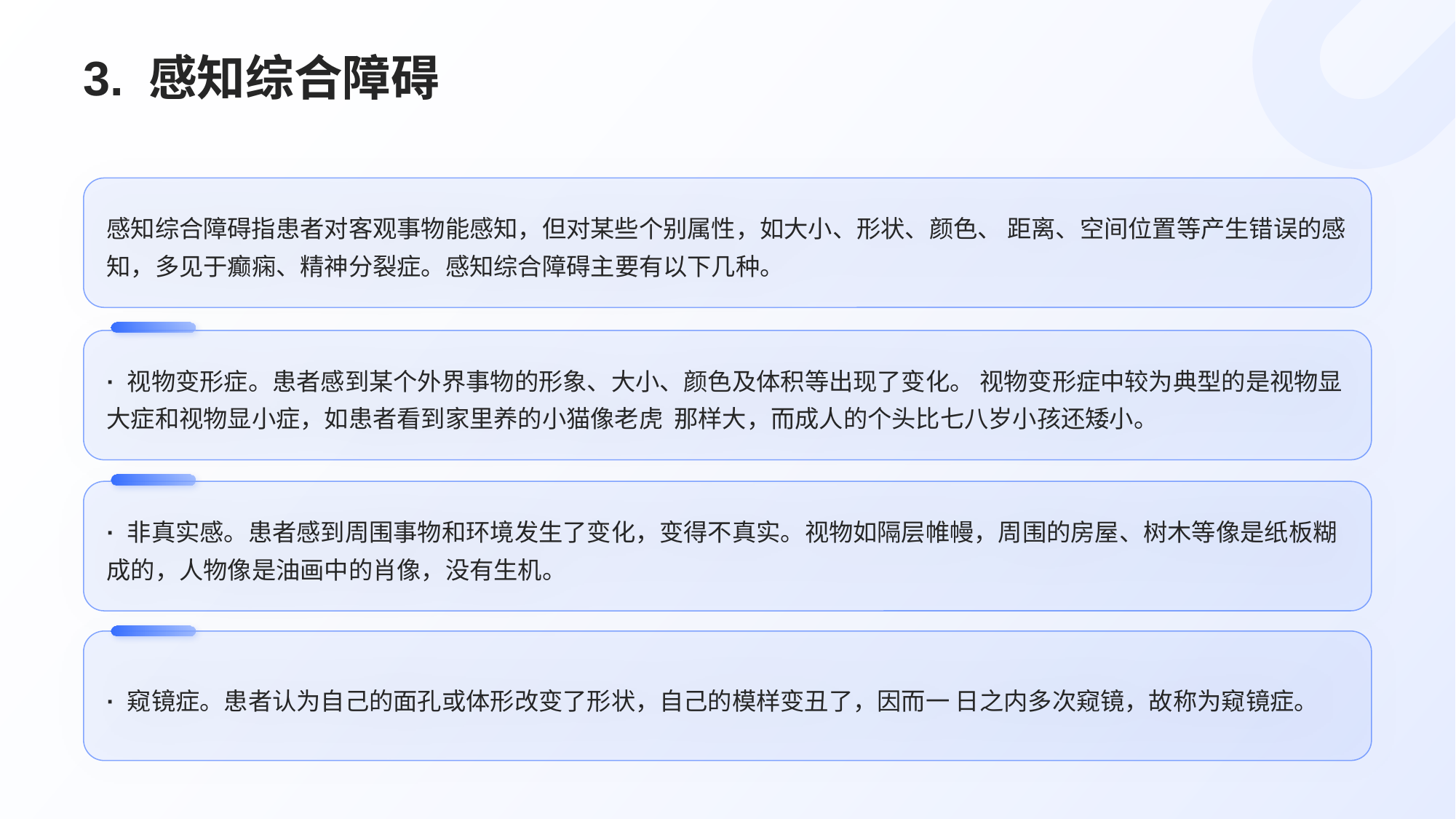

# 3. 感知综合障碍
感知综合障碍指患者对客观事物能感知，但对某些个别属性，如大小、形状、颜色、 距离、空间位置等产生错误的感知，多见于癫痫、精神分裂症。感知综合障碍主要有以下几种。

· 视物变形症。患者感到某个外界事物的形象、大小、颜色及体积等出现了变化。 视物变形症中较为典型的是视物显大症和视物显小症，如患者看到家里养的小猫像老虎  那样大，而成人的个头比七八岁小孩还矮小。

· 非真实感。患者感到周围事物和环境发生了变化，变得不真实。视物如隔层帷幔，周围的房屋、树木等像是纸板糊成的，人物像是油画中的肖像，没有生机。

· 窥镜症。患者认为自己的面孔或体形改变了形状，自己的模样变丑了，因而一 日之内多次窥镜，故称为窥镜症。